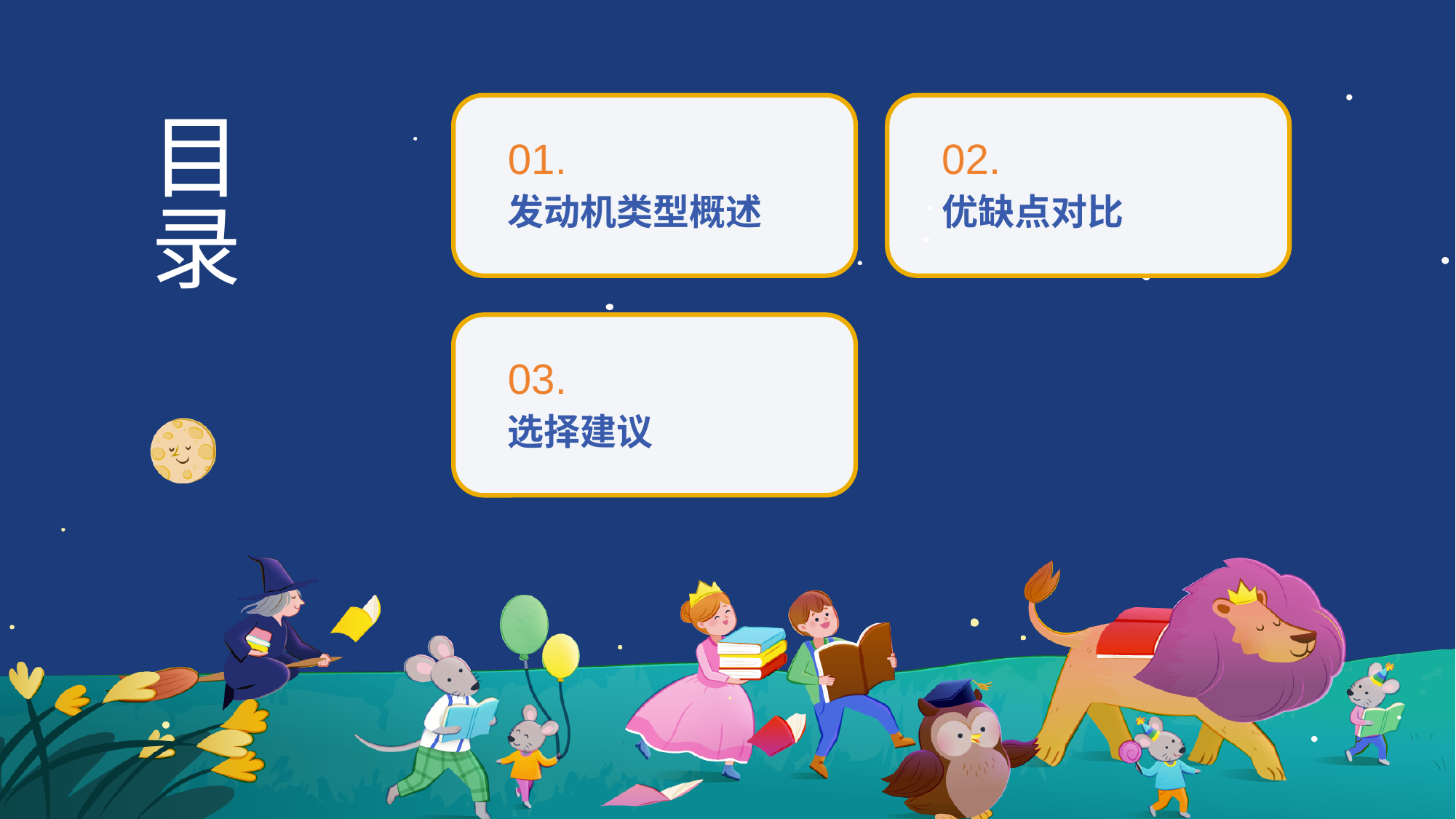

# 目录
01.
02.
发动机类型概述
优缺点对比

03.
选择建议